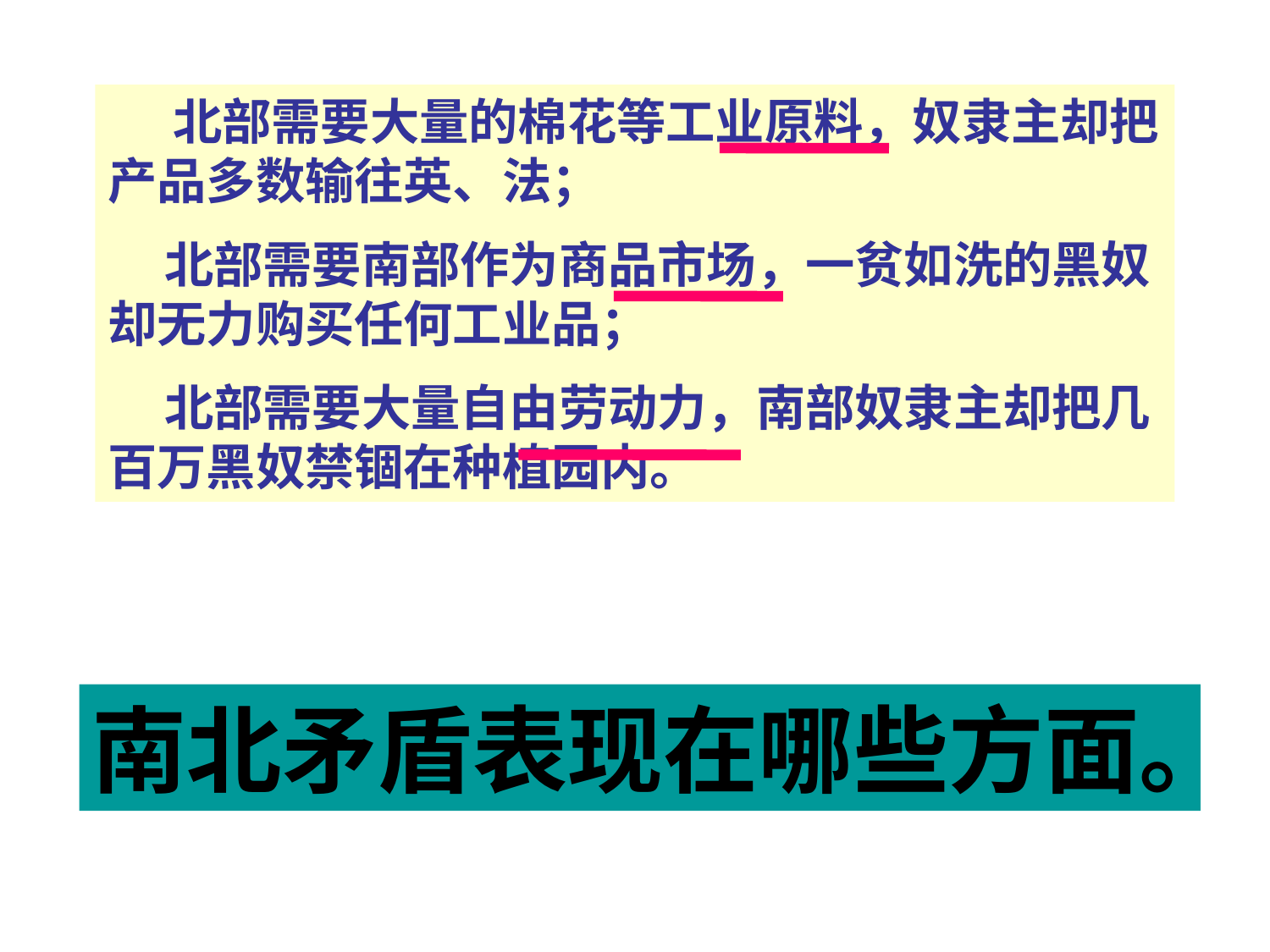

北部需要大量的棉花等工业原料，奴隶主却把产品多数输往英、法；
    北部需要南部作为商品市场，一贫如洗的黑奴却无力购买任何工业品；
    北部需要大量自由劳动力，南部奴隶主却把几百万黑奴禁锢在种植园内。

南北矛盾表现在哪些方面。